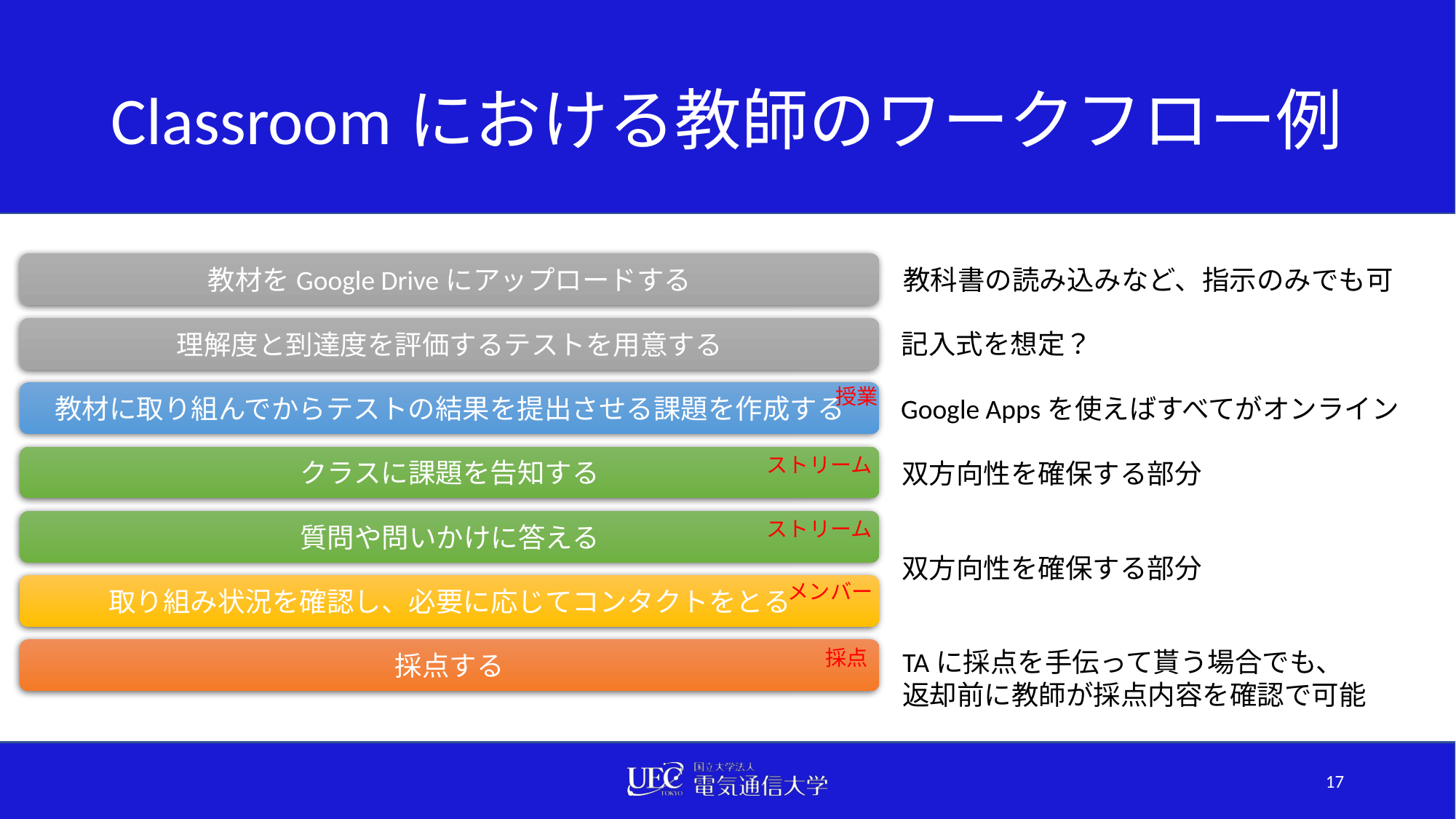

# Classroomにおける教師のワークフロー例
教材をGoogle Driveにアップロードする
教科書の読み込みなど、指示のみでも可
理解度と到達度を評価するテストを用意する
記入式を想定？
授業
教材に取り組んでからテストの結果を提出させる課題を作成する
Google Appsを使えばすべてがオンライン
ストリーム
クラスに課題を告知する
双方向性を確保する部分
ストリーム
質問や問いかけに答える
双方向性を確保する部分
メンバー
取り組み状況を確認し、必要に応じてコンタクトをとる
採点する
採点
TAに採点を手伝って貰う場合でも、
返却前に教師が採点内容を確認で可能
17